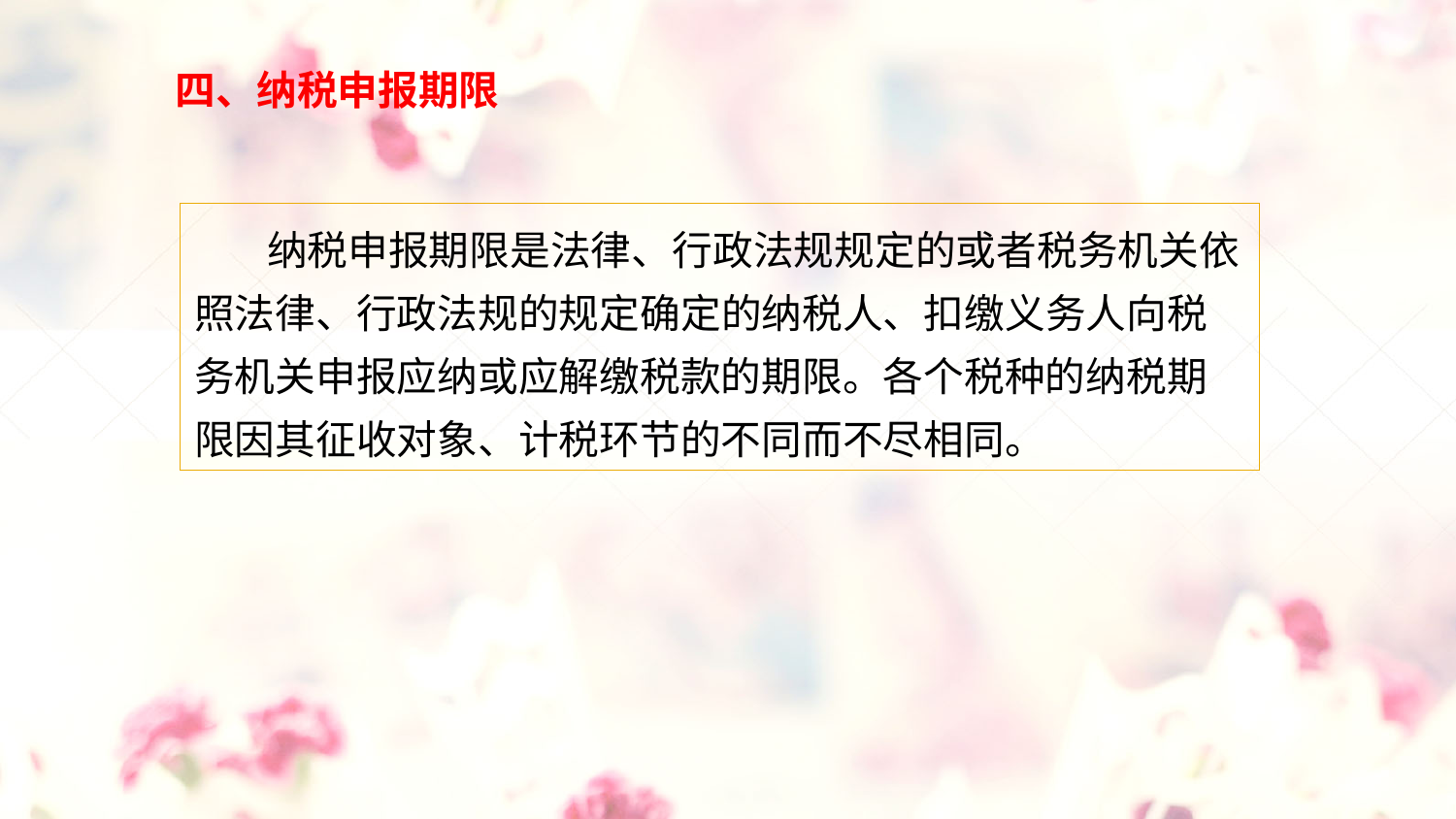

四、纳税申报期限
       纳税申报期限是法律、行政法规规定的或者税务机关依照法律、行政法规的规定确定的纳税人、扣缴义务人向税务机关申报应纳或应解缴税款的期限。各个税种的纳税期限因其征收对象、计税环节的不同而不尽相同。